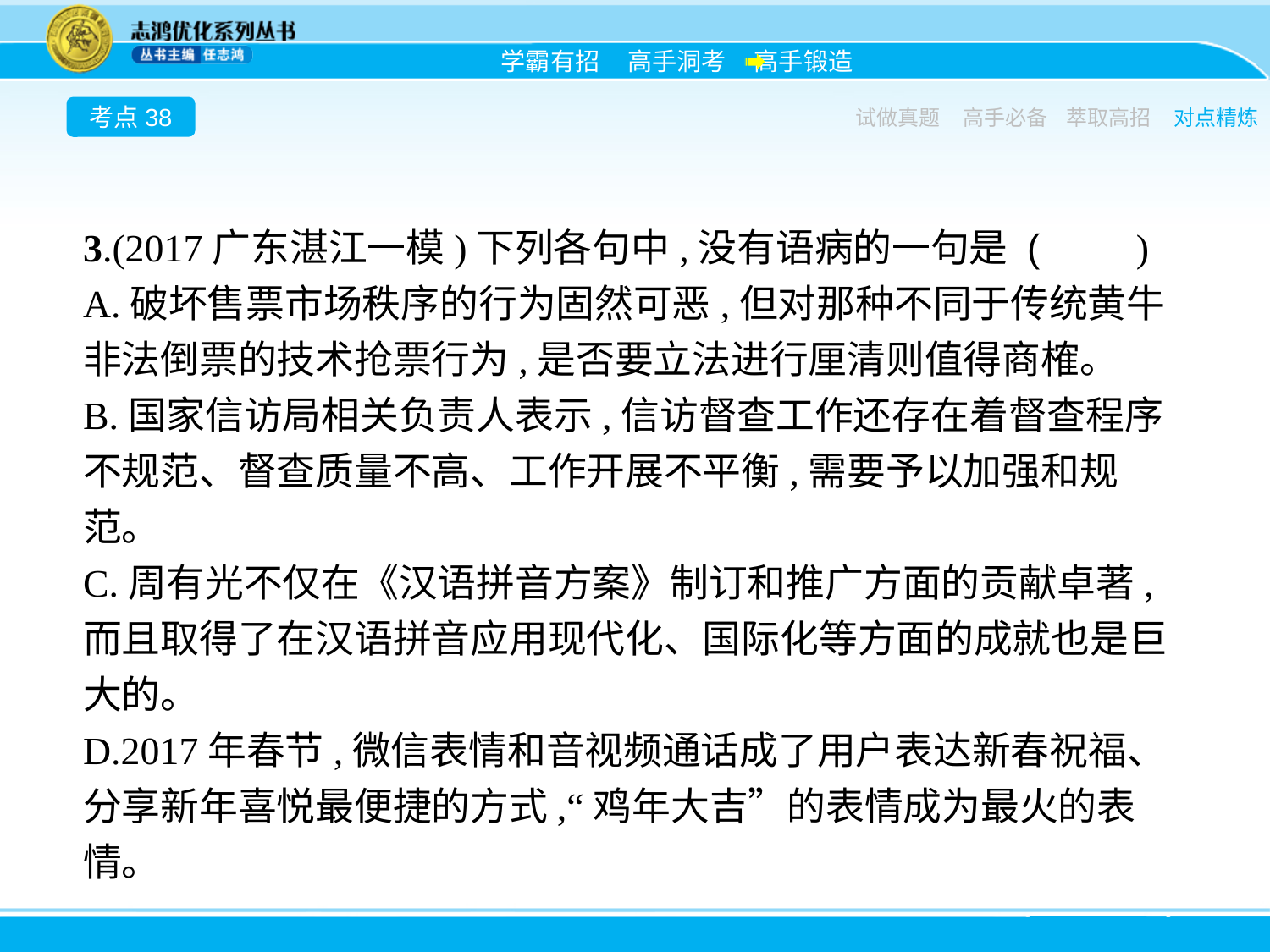

考点38
试做真题
高手必备
萃取高招
对点精炼
3.(2017广东湛江一模)下列各句中,没有语病的一句是 (　　)
A.破坏售票市场秩序的行为固然可恶,但对那种不同于传统黄牛非法倒票的技术抢票行为,是否要立法进行厘清则值得商榷。
B.国家信访局相关负责人表示,信访督查工作还存在着督查程序不规范、督查质量不高、工作开展不平衡,需要予以加强和规范。
C.周有光不仅在《汉语拼音方案》制订和推广方面的贡献卓著,而且取得了在汉语拼音应用现代化、国际化等方面的成就也是巨大的。
D.2017年春节,微信表情和音视频通话成了用户表达新春祝福、分享新年喜悦最便捷的方式,“鸡年大吉”的表情成为最火的表情。